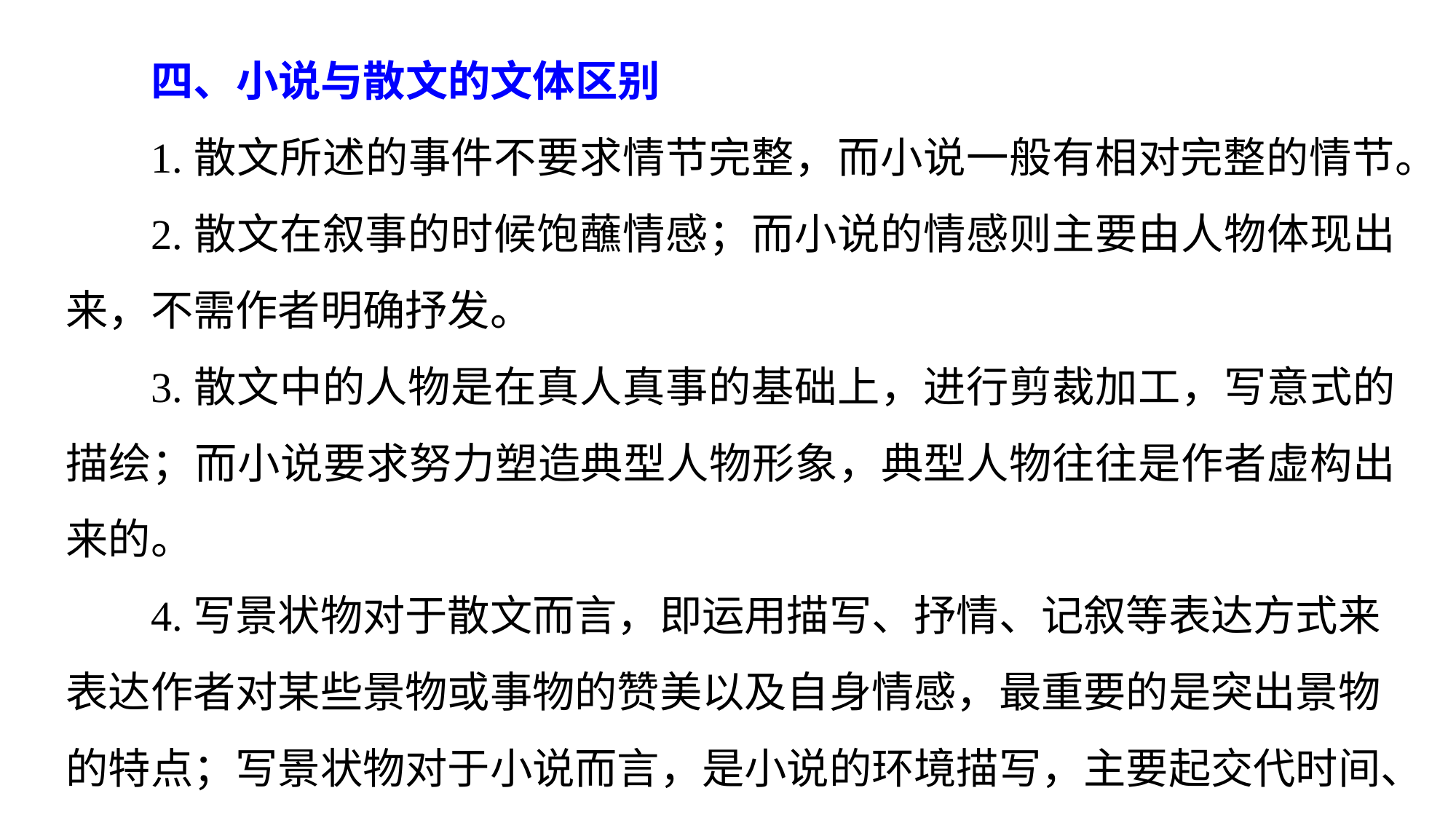

四、小说与散文的文体区别
1.散文所述的事件不要求情节完整，而小说一般有相对完整的情节。
2.散文在叙事的时候饱蘸情感；而小说的情感则主要由人物体现出来，不需作者明确抒发。
3.散文中的人物是在真人真事的基础上，进行剪裁加工，写意式的描绘；而小说要求努力塑造典型人物形象，典型人物往往是作者虚构出来的。
4.写景状物对于散文而言，即运用描写、抒情、记叙等表达方式来表达作者对某些景物或事物的赞美以及自身情感，最重要的是突出景物的特点；写景状物对于小说而言，是小说的环境描写，主要起交代时间、